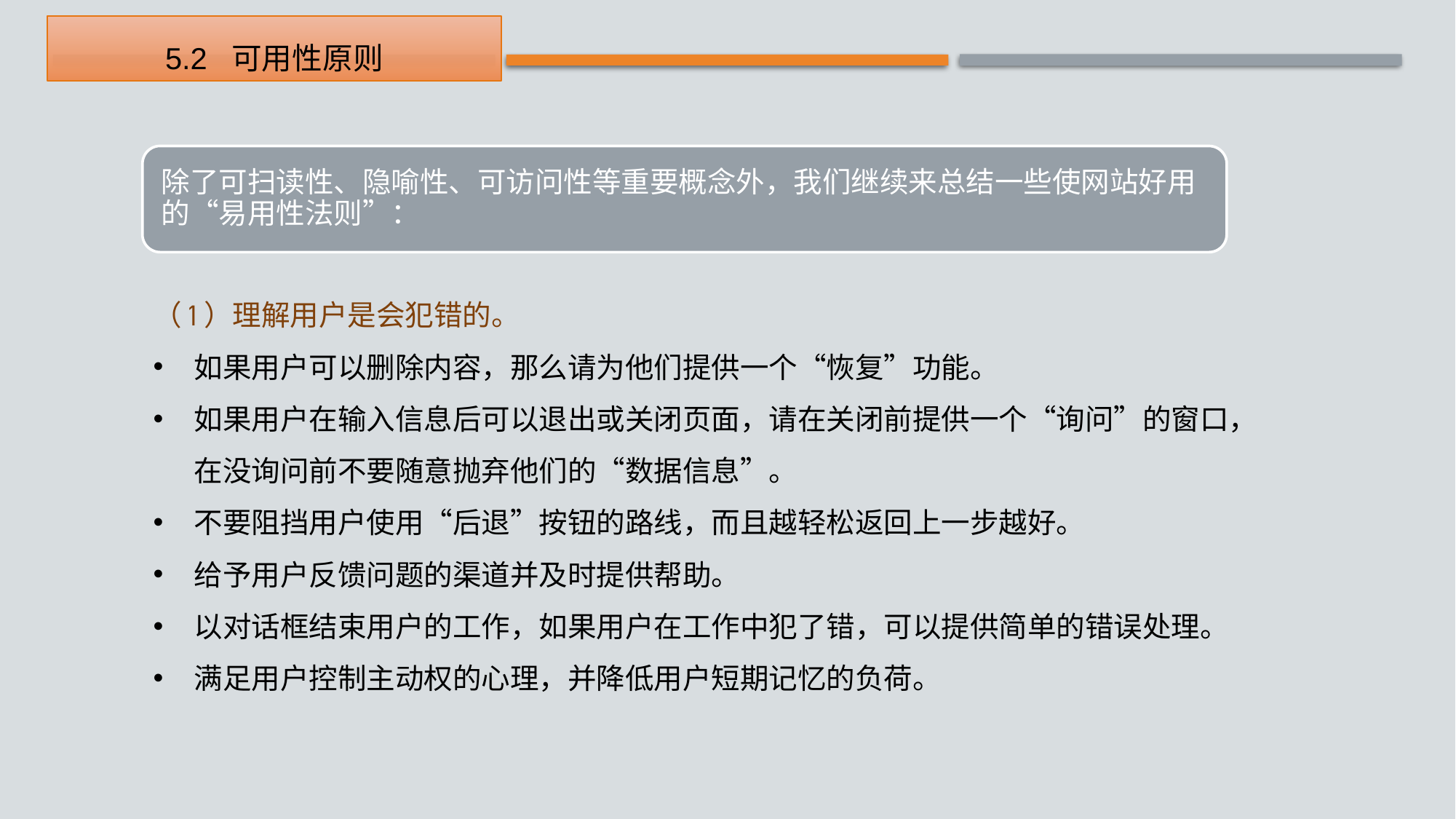

5.2  可用性原则
除了可扫读性、隐喻性、可访问性等重要概念外，我们继续来总结一些使网站好用的“易用性法则”：
（1）理解用户是会犯错的。
如果用户可以删除内容，那么请为他们提供一个“恢复”功能。
如果用户在输入信息后可以退出或关闭页面，请在关闭前提供一个“询问”的窗口，在没询问前不要随意抛弃他们的“数据信息”。
不要阻挡用户使用“后退”按钮的路线，而且越轻松返回上一步越好。
给予用户反馈问题的渠道并及时提供帮助。
以对话框结束用户的工作，如果用户在工作中犯了错，可以提供简单的错误处理。
满足用户控制主动权的心理，并降低用户短期记忆的负荷。